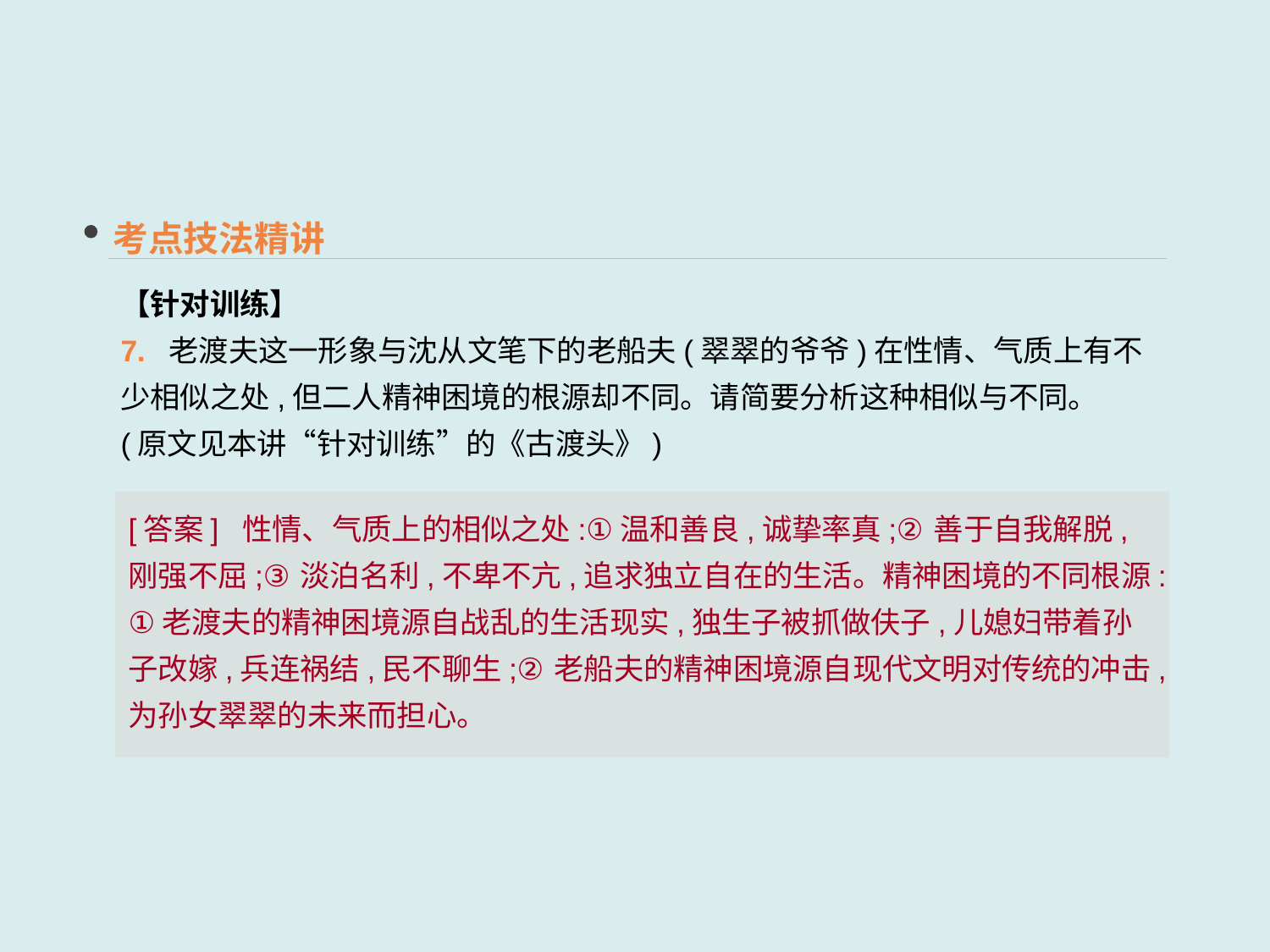

考点技法精讲

【针对训练】
7.  老渡夫这一形象与沈从文笔下的老船夫(翠翠的爷爷)在性情、气质上有不少相似之处,但二人精神困境的根源却不同。请简要分析这种相似与不同。 (原文见本讲“针对训练”的《古渡头》)

[答案]  性情、气质上的相似之处:①温和善良,诚挚率真;②善于自我解脱,刚强不屈;③淡泊名利,不卑不亢,追求独立自在的生活。精神困境的不同根源:①老渡夫的精神困境源自战乱的生活现实,独生子被抓做伕子,儿媳妇带着孙子改嫁,兵连祸结,民不聊生;②老船夫的精神困境源自现代文明对传统的冲击,为孙女翠翠的未来而担心。